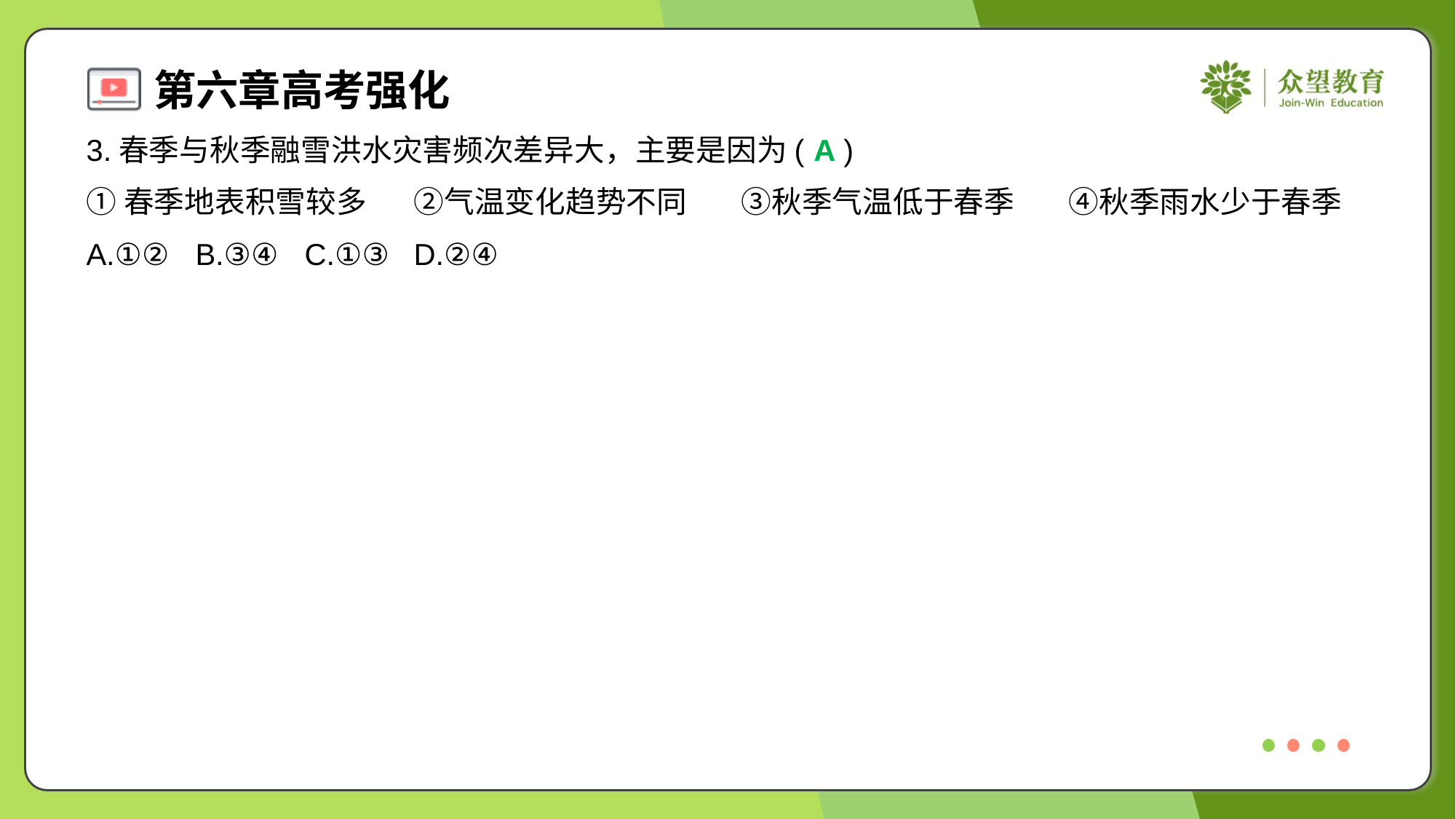

3.春季与秋季融雪洪水灾害频次差异大，主要是因为(     )
A
①春季地表积雪较多	②气温变化趋势不同	③秋季气温低于春季	④秋季雨水少于春季
A.①②	B.③④	C.①③	D.②④